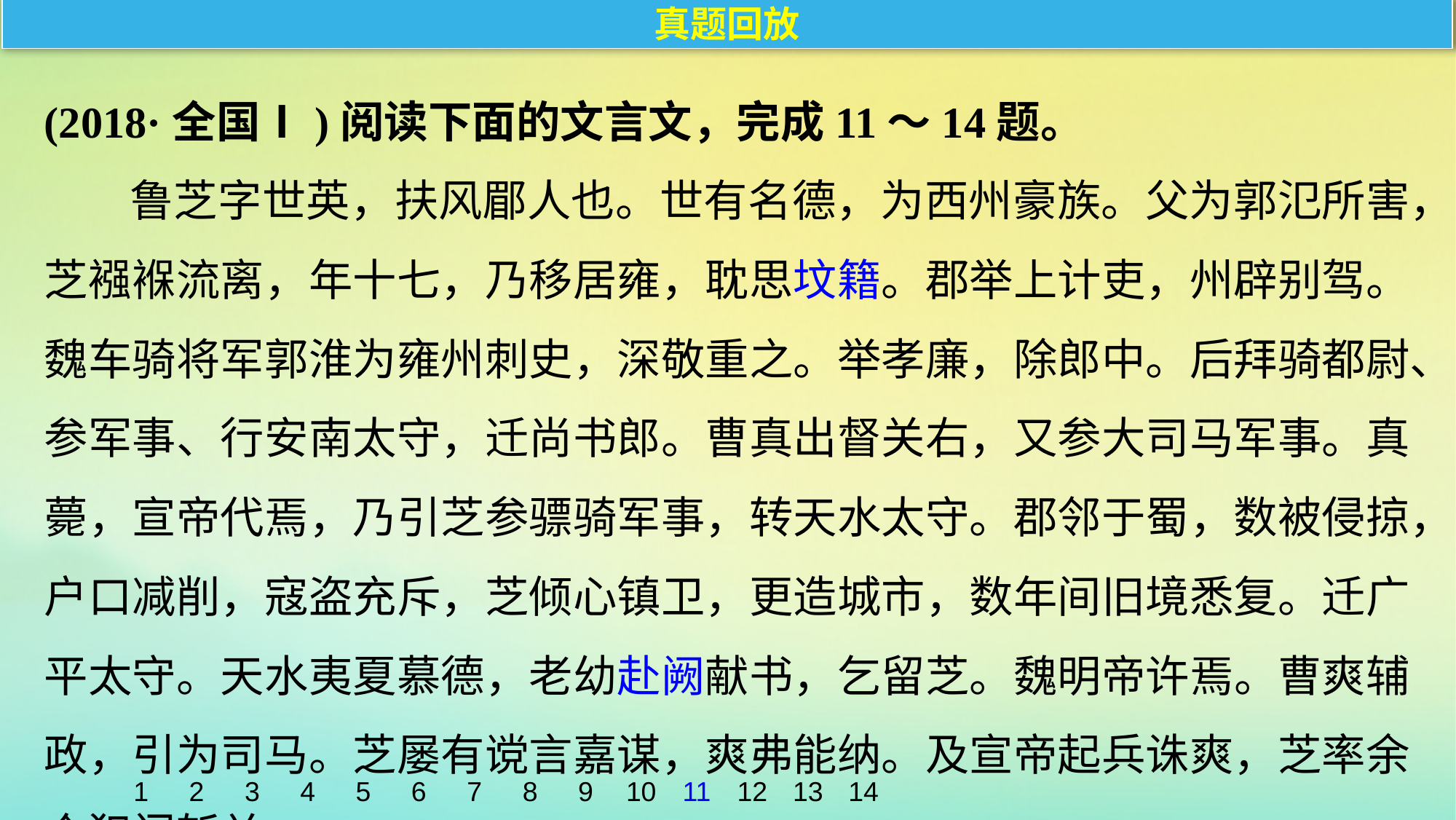

真题回放
(2018·全国Ⅰ)阅读下面的文言文，完成11～14题。
鲁芝字世英，扶风郿人也。世有名德，为西州豪族。父为郭氾所害，芝襁褓流离，年十七，乃移居雍，耽思坟籍。郡举上计吏，州辟别驾。魏车骑将军郭淮为雍州刺史，深敬重之。举孝廉，除郎中。后拜骑都尉、参军事、行安南太守，迁尚书郎。曹真出督关右，又参大司马军事。真薨，宣帝代焉，乃引芝参骠骑军事，转天水太守。郡邻于蜀，数被侵掠，户口减削，寇盗充斥，芝倾心镇卫，更造城市，数年间旧境悉复。迁广平太守。天水夷夏慕德，老幼赴阙献书，乞留芝。魏明帝许焉。曹爽辅政，引为司马。芝屡有谠言嘉谋，爽弗能纳。及宣帝起兵诛爽，芝率余众犯门斩关，
1
2
3
4
5
6
7
8
9
10
11
12
13
14